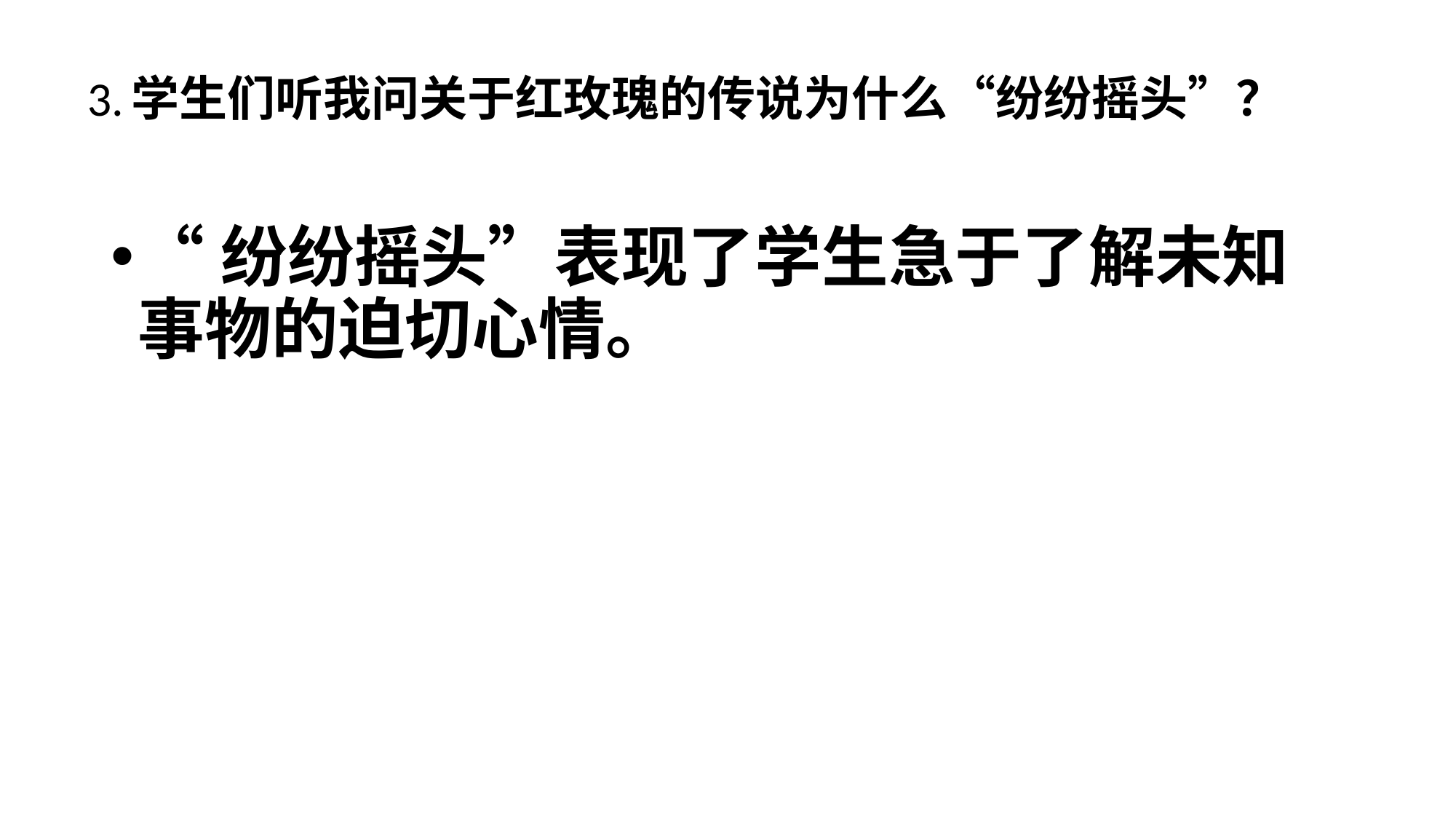

# 3.学生们听我问关于红玫瑰的传说为什么“纷纷摇头”？
“纷纷摇头”表现了学生急于了解未知事物的迫切心情。